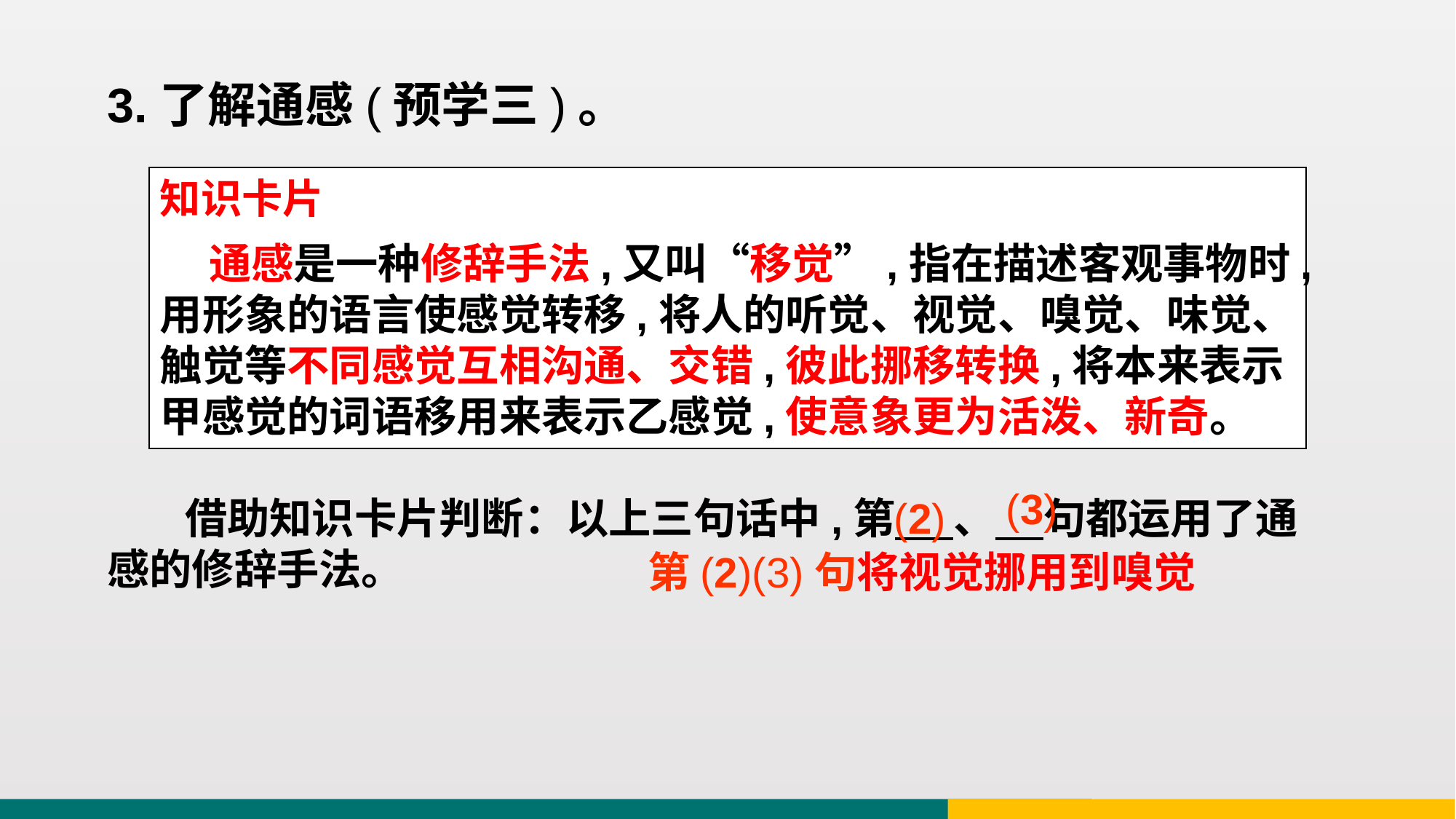

3.了解通感(预学三)。
知识卡片
    通感是一种修辞手法,又叫“移觉”,指在描述客观事物时,用形象的语言使感觉转移,将人的听觉、视觉、嗅觉、味觉、触觉等不同感觉互相沟通、交错,彼此挪移转换,将本来表示甲感觉的词语移用来表示乙感觉,使意象更为活泼、新奇。
(3)
       借助知识卡片判断：以上三句话中,第      、     句都运用了通感的修辞手法。
(2)
第(2)(3)句将视觉挪用到嗅觉